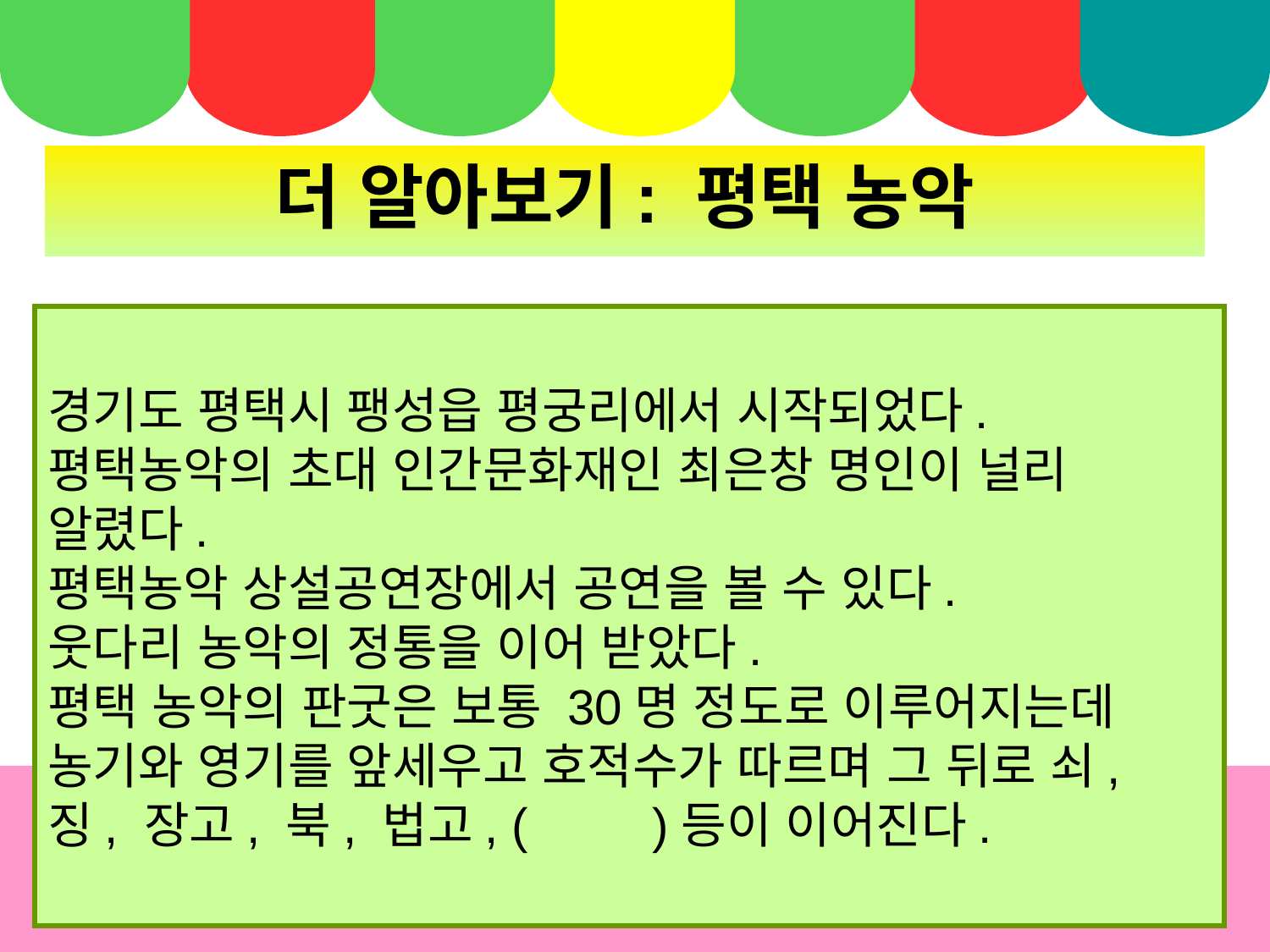

더 알아보기: 평택 농악
경기도 평택시 팽성읍 평궁리에서 시작되었다.
평택농악의 초대 인간문화재인 최은창 명인이 널리 알렸다.
평택농악 상설공연장에서 공연을 볼 수 있다.
웃다리 농악의 정통을 이어 받았다.
평택 농악의 판굿은 보통 30명 정도로 이루어지는데 농기와 영기를 앞세우고 호적수가 따르며 그 뒤로 쇠, 징, 장고, 북, 법고, (         )등이 이어진다.